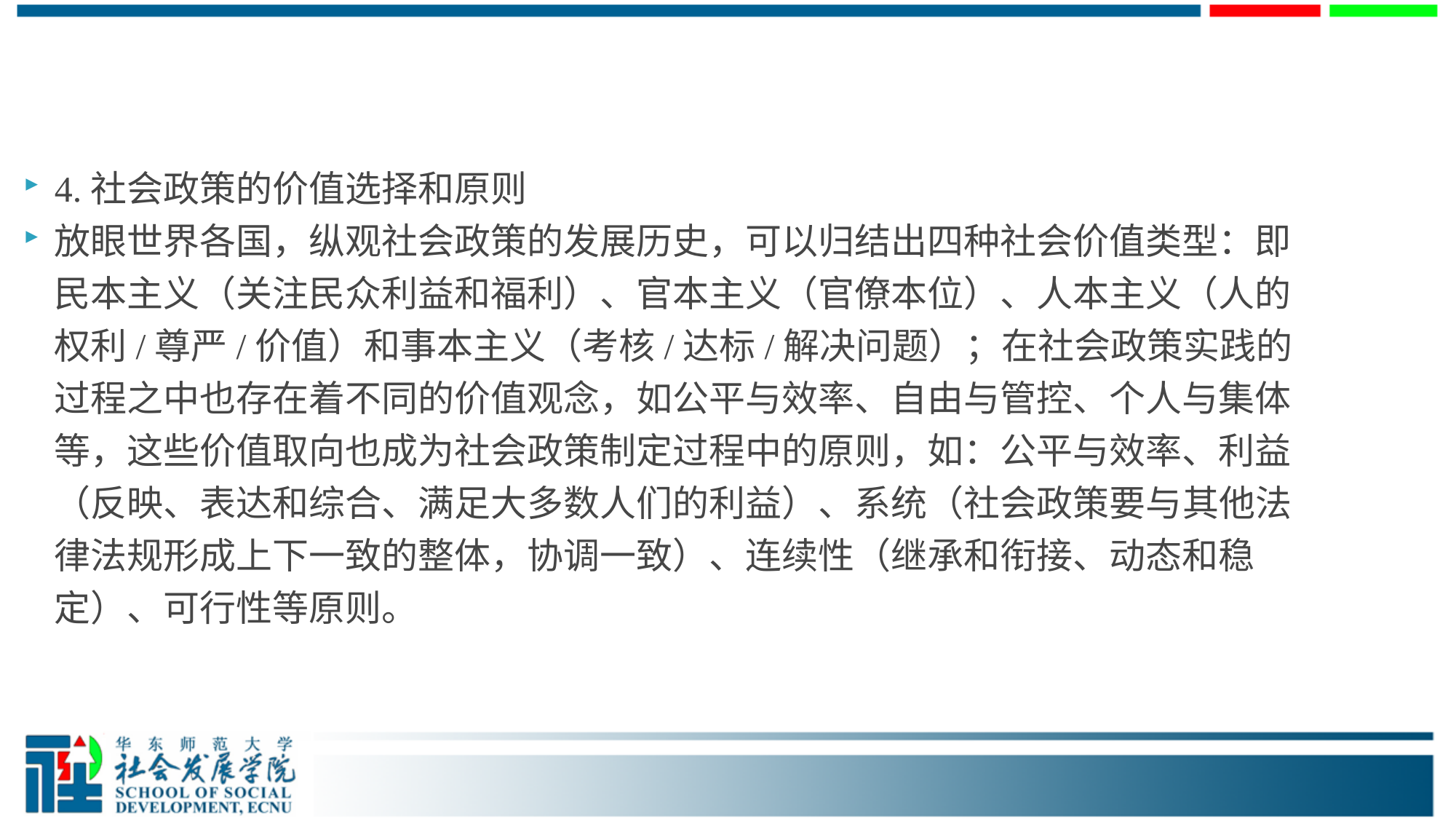

4.社会政策的价值选择和原则
放眼世界各国，纵观社会政策的发展历史，可以归结出四种社会价值类型：即民本主义（关注民众利益和福利）、官本主义（官僚本位）、人本主义（人的权利/尊严/价值）和事本主义（考核/达标/解决问题）；在社会政策实践的过程之中也存在着不同的价值观念，如公平与效率、自由与管控、个人与集体等，这些价值取向也成为社会政策制定过程中的原则，如：公平与效率、利益（反映、表达和综合、满足大多数人们的利益）、系统（社会政策要与其他法律法规形成上下一致的整体，协调一致）、连续性（继承和衔接、动态和稳定）、可行性等原则。